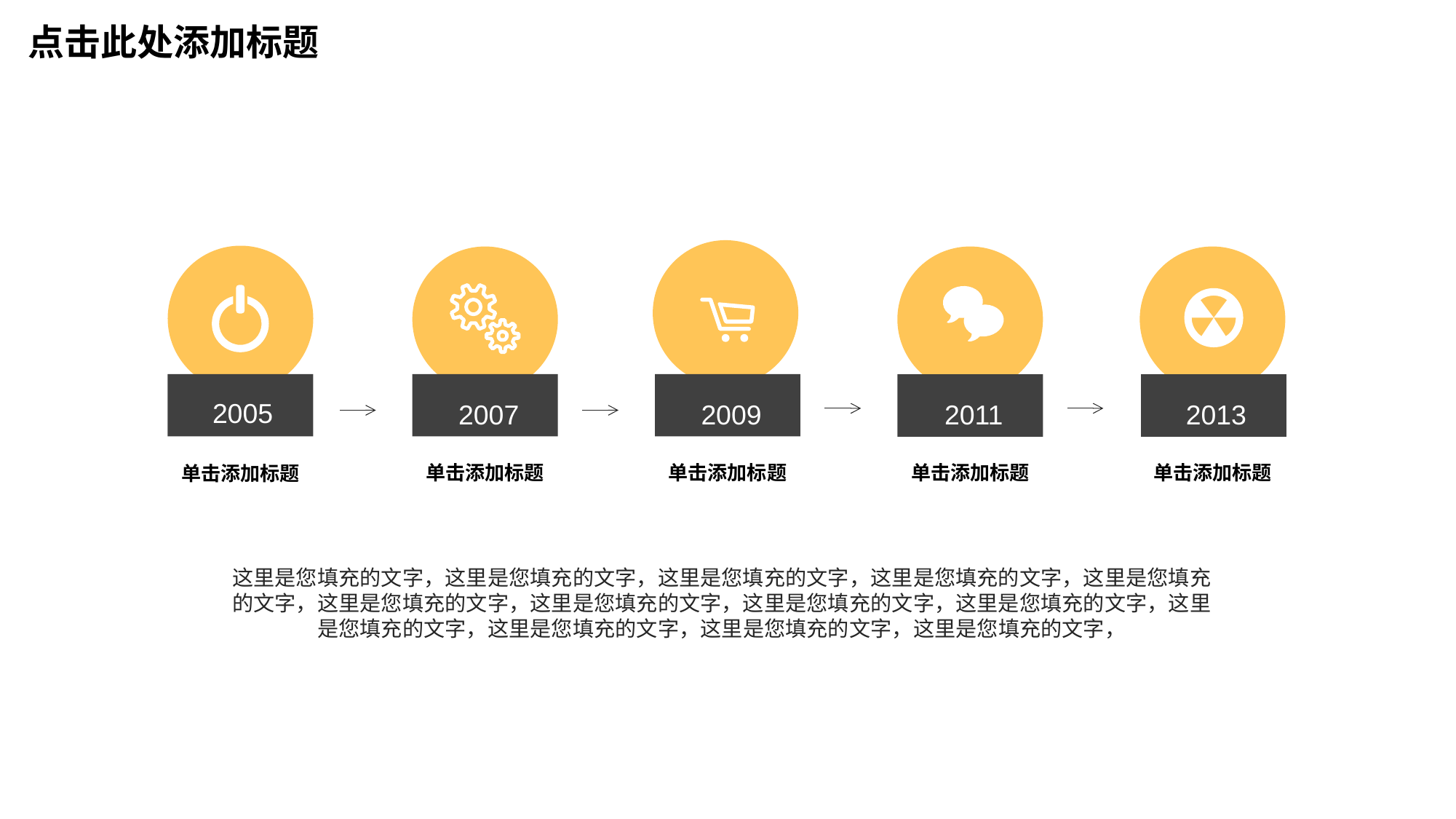

点击此处添加标题

2005

2007
2009

2011

2013
单击添加标题
单击添加标题
单击添加标题
单击添加标题
单击添加标题
这里是您填充的文字，这里是您填充的文字，这里是您填充的文字，这里是您填充的文字，这里是您填充的文字，这里是您填充的文字，这里是您填充的文字，这里是您填充的文字，这里是您填充的文字，这里是您填充的文字，这里是您填充的文字，这里是您填充的文字，这里是您填充的文字，